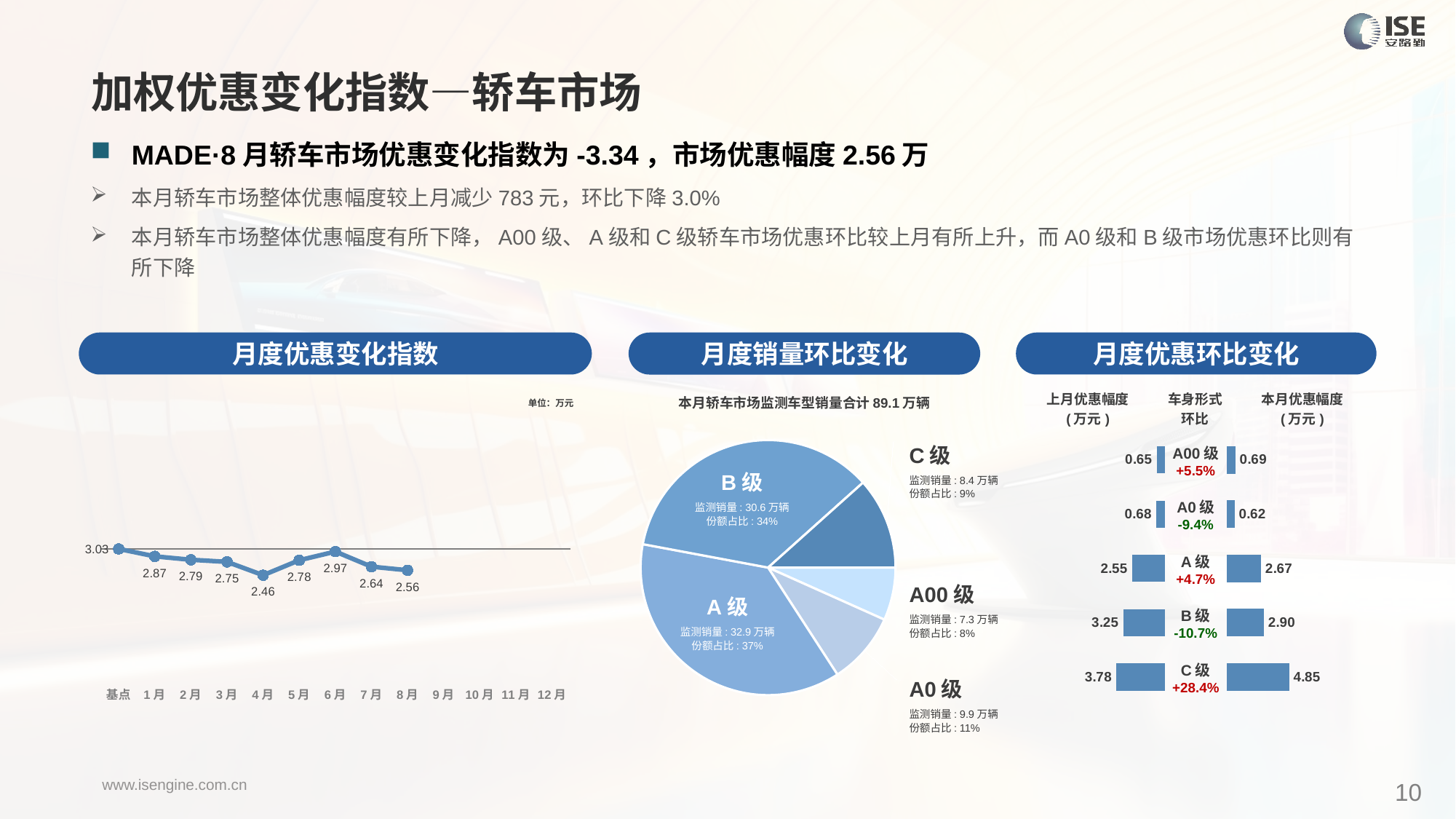

加权优惠变化指数—轿车市场
MADE·8月轿车市场优惠变化指数为-3.34，市场优惠幅度2.56万
本月轿车市场整体优惠幅度较上月减少783元，环比下降3.0%
本月轿车市场整体优惠幅度有所下降，A00级、A级和C级轿车市场优惠环比较上月有所上升，而A0级和B级市场优惠环比则有所下降
月度优惠变化指数

月度优惠环比变化

月度销量环比变化

### Chart

| Category | Y2023 |
|---|---|
| 基点 | 0.0 |
| 1月 | -1.1707524092780748 |
| 2月 | -1.7 |
| 3月 | -2.03 |
| 4月 | -4.11 |
| 5月 | -1.77 |
| 6月 | -0.42 |
| 7月 | -2.78 |
| 8月 | -3.34 |
| 9月 | None |
| 10月 | None |
| 11月 | None |
| 12月 | None |
本月轿车市场监测车型销量合计89.1万辆
| 上月优惠幅度 (万元) | 车身形式 环比 | 本月优惠幅度 (万元) |
| --- | --- | --- |
单位：万元

### Chart

| Category | 细分市场 |
|---|---|
| A00级 | 54597.0 |
| A0级 | 74590.0 |
| A级 | 302709.0 |
| B级 | 289077.0 |
| C级 | 94771.0 |
C级
监测销量: 8.4万辆
份额占比: 9%
| A00级 +5.5% |
| --- |
| A0级 -9.4% |
| A级 +4.7% |
| B级 -10.7% |
| C级 +28.4% |

### Chart

| Category | 优惠幅度 |
|---|---|
| A00 | 0.65 |
| A0 | 0.68 |
| A | 2.55 |
| B | 3.25 |
| C | 3.78 |

### Chart

| Category | 金额 |
|---|---|
| A00 | 0.6893234752981261 |
| A0 | 0.6194870235198702 |
| A | 2.668261707217597 |
| B | 2.90286406927537 |
| C | 4.85181873450315 |
B级
监测销量: 30.6万辆
份额占比: 34%
A00级
监测销量: 7.3万辆
份额占比: 8%
A级
监测销量: 32.9万辆
份额占比: 37%
A0级
监测销量: 9.9万辆
份额占比: 11%
10